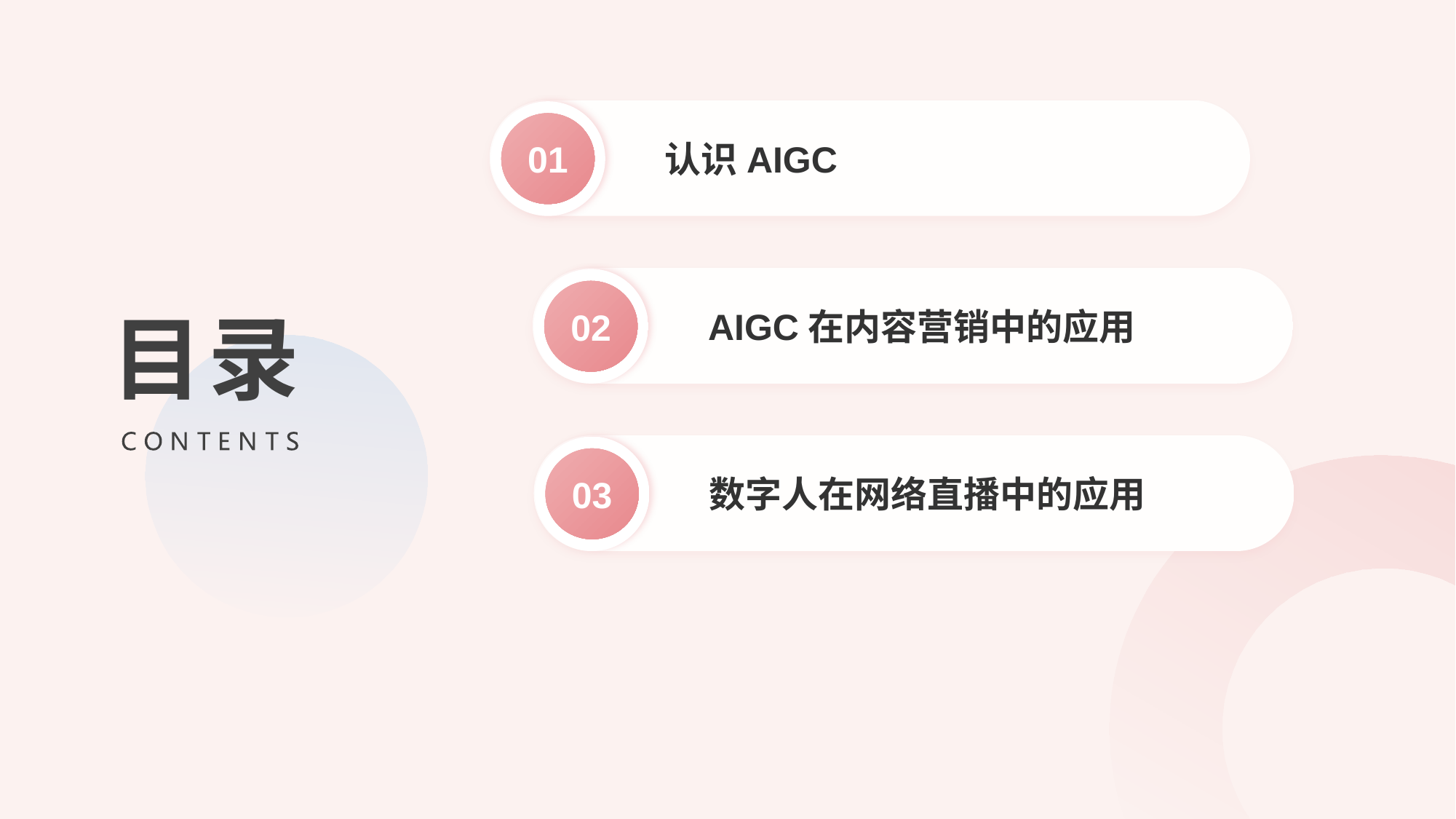

认识AIGC

01
目录

AIGC在内容营销中的应用

02

数字人在网络直播中的应用

03